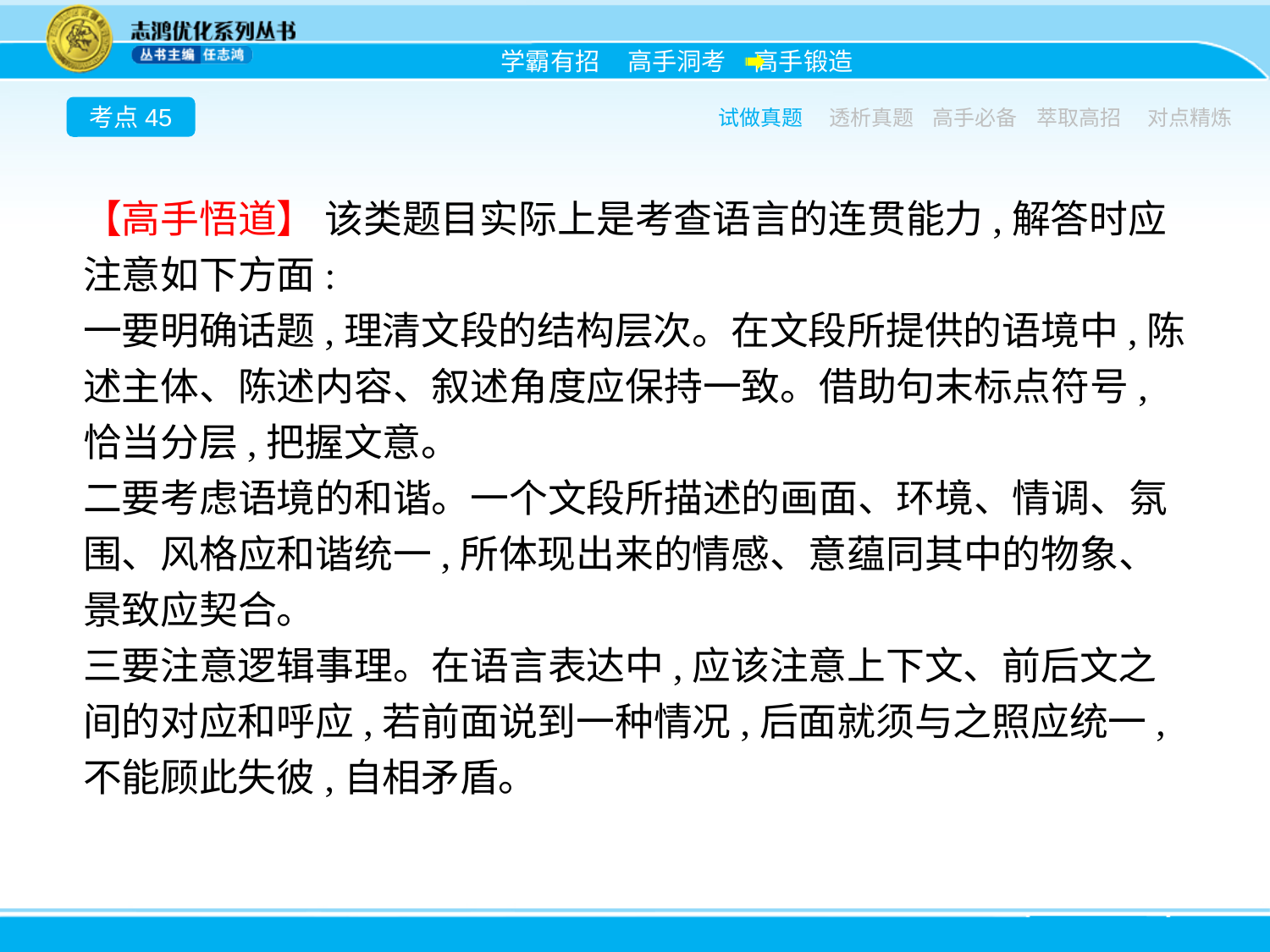

考点45
试做真题
透析真题
高手必备
萃取高招
对点精炼
【高手悟道】 该类题目实际上是考查语言的连贯能力,解答时应注意如下方面:
一要明确话题,理清文段的结构层次。在文段所提供的语境中,陈述主体、陈述内容、叙述角度应保持一致。借助句末标点符号,恰当分层,把握文意。
二要考虑语境的和谐。一个文段所描述的画面、环境、情调、氛围、风格应和谐统一,所体现出来的情感、意蕴同其中的物象、景致应契合。
三要注意逻辑事理。在语言表达中,应该注意上下文、前后文之间的对应和呼应,若前面说到一种情况,后面就须与之照应统一,不能顾此失彼,自相矛盾。